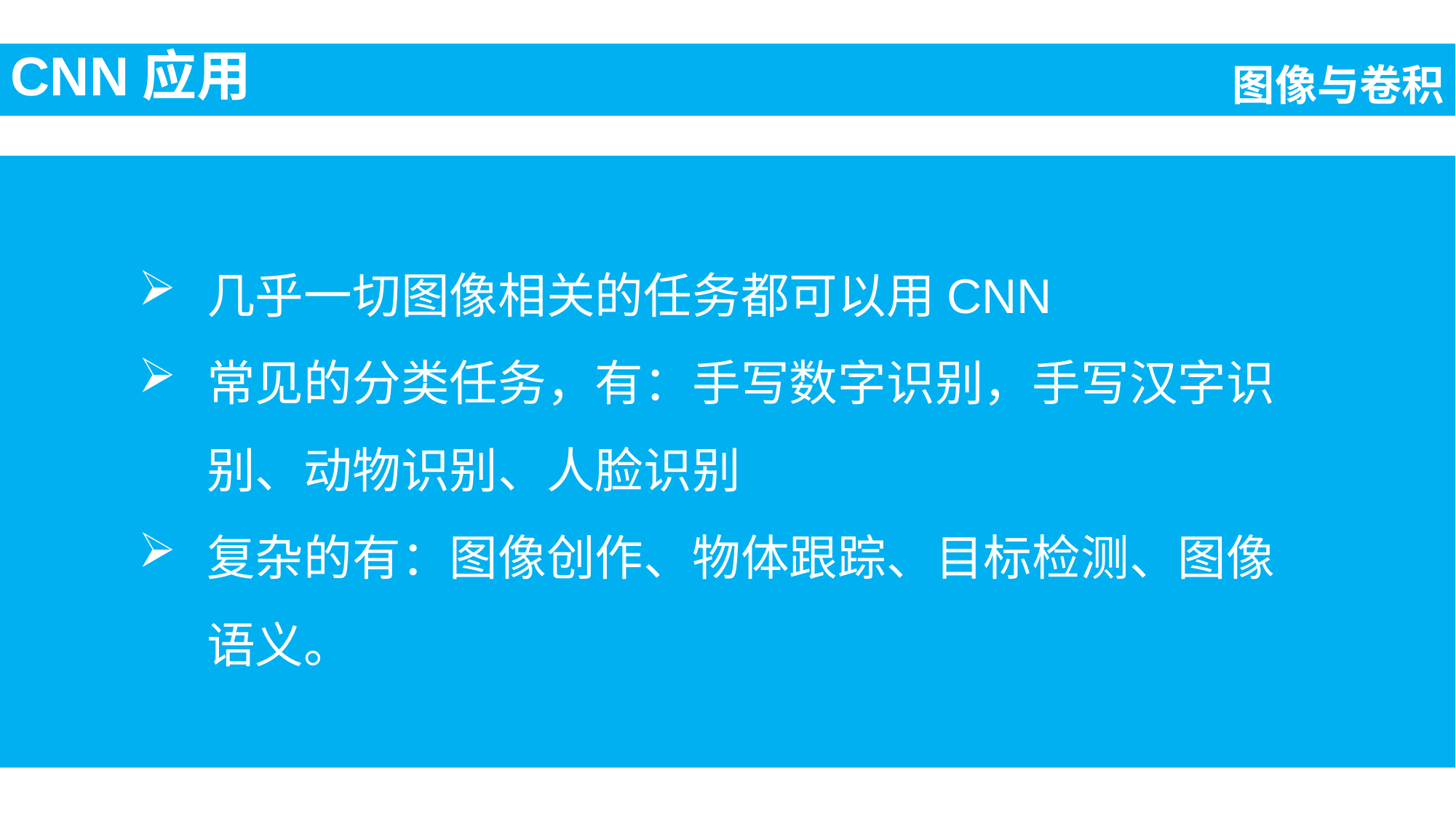

CNN应用
图像与卷积
几乎一切图像相关的任务都可以用CNN
常见的分类任务，有：手写数字识别，手写汉字识别、动物识别、人脸识别
复杂的有：图像创作、物体跟踪、目标检测、图像语义。